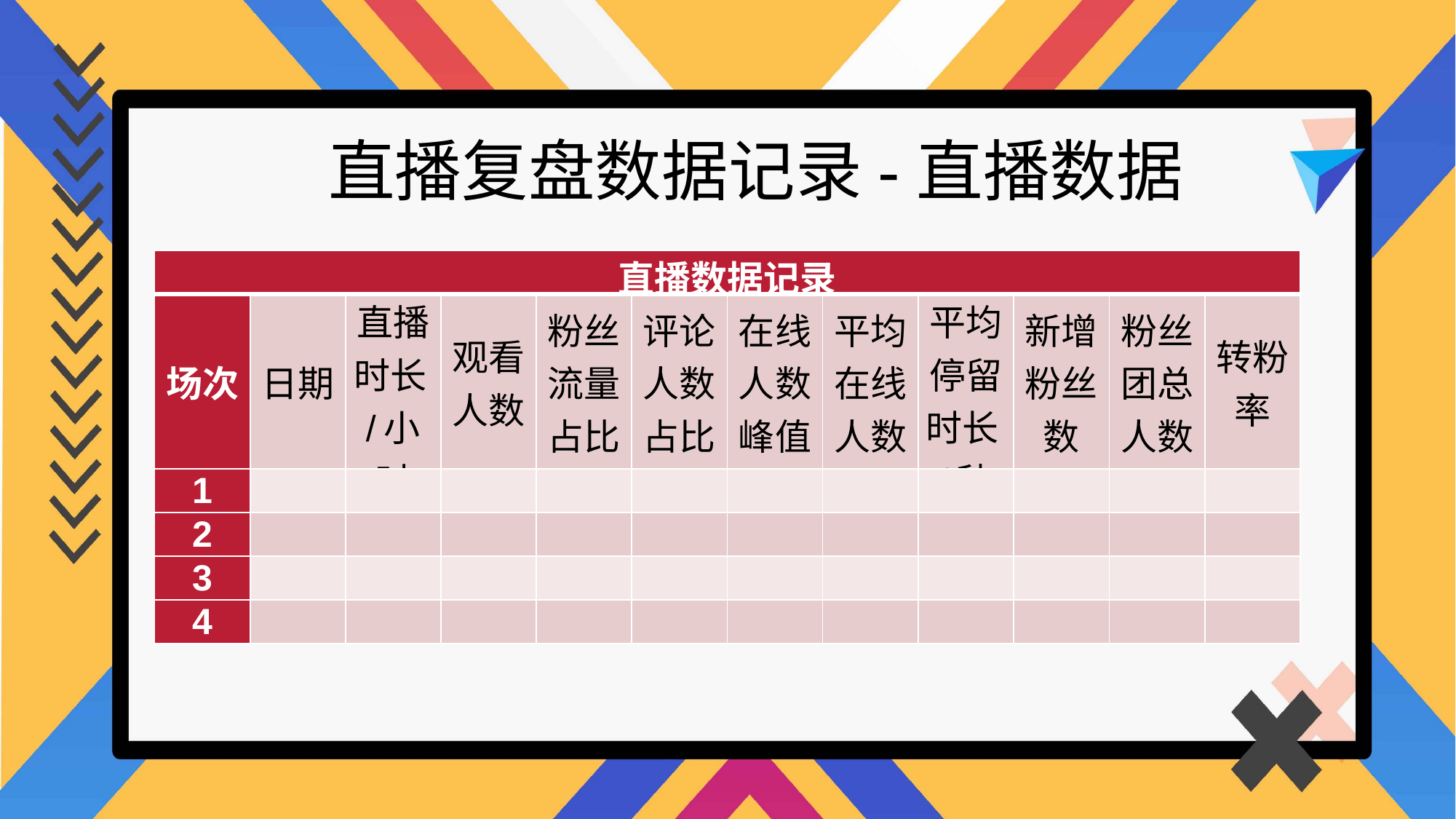

直播复盘数据记录-直播数据
| 直播数据记录 |  |  |  |  |  |  |  |  |  |  |  |
| --- | --- | --- | --- | --- | --- | --- | --- | --- | --- | --- | --- |
| 场次 | 日期 | 直播时长/小时 | 观看人数 | 粉丝流量占比 | 评论人数占比 | 在线人数峰值 | 平均在线人数 | 平均停留时长/秒 | 新增粉丝数 | 粉丝团总人数 | 转粉率 |
| 1 |  |  |  |  |  |  |  |  |  |  |  |
| 2 |  |  |  |  |  |  |  |  |  |  |  |
| 3 |  |  |  |  |  |  |  |  |  |  |  |
| 4 |  |  |  |  |  |  |  |  |  |  |  |